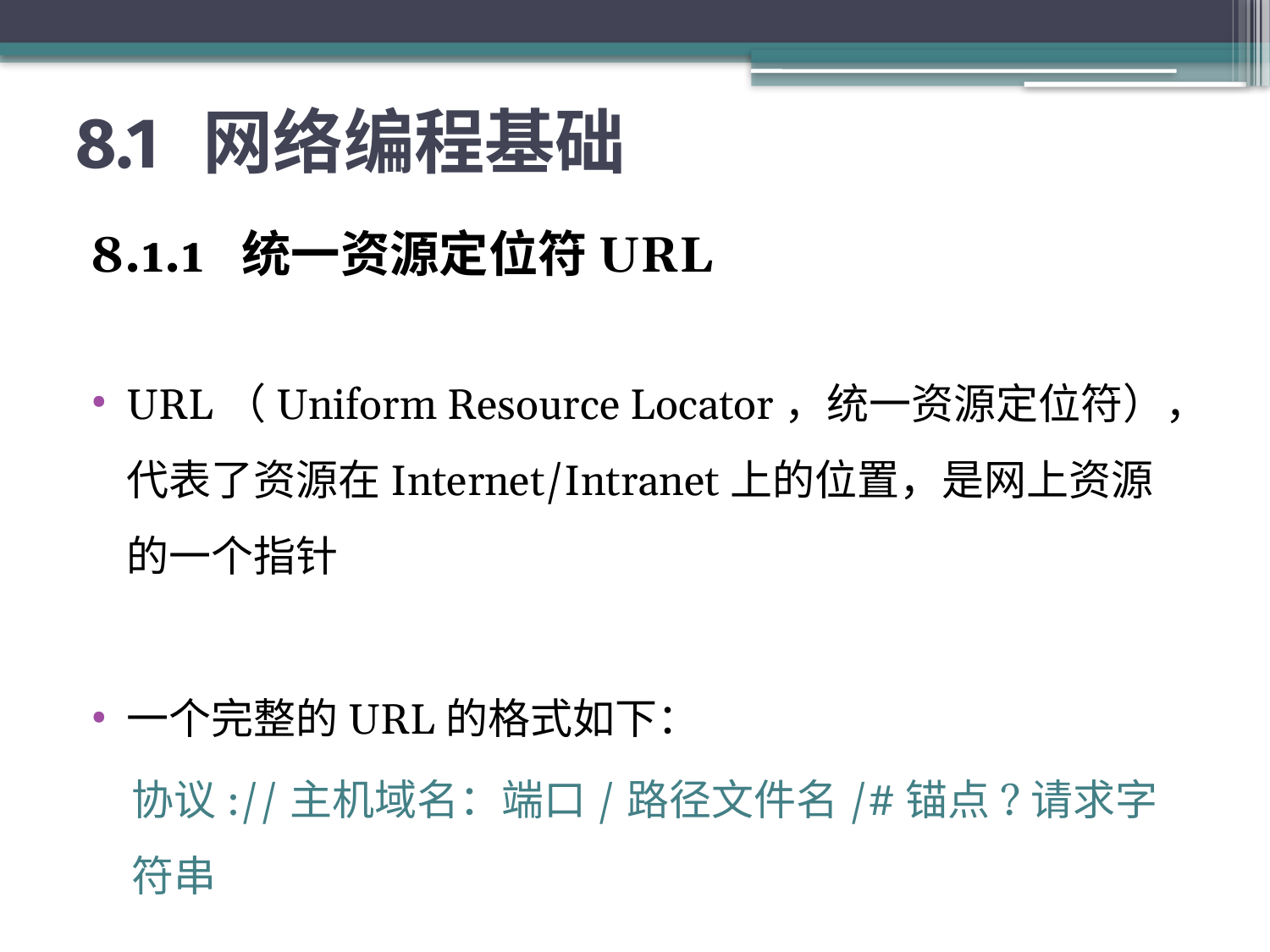

# 8.1	网络编程基础
8.1.1  统一资源定位符URL

URL（Uniform Resource Locator，统一资源定位符），代表了资源在Internet/Intranet上的位置，是网上资源的一个指针

一个完整的URL的格式如下：
协议://主机域名：端口/路径文件名/#锚点?请求字符串